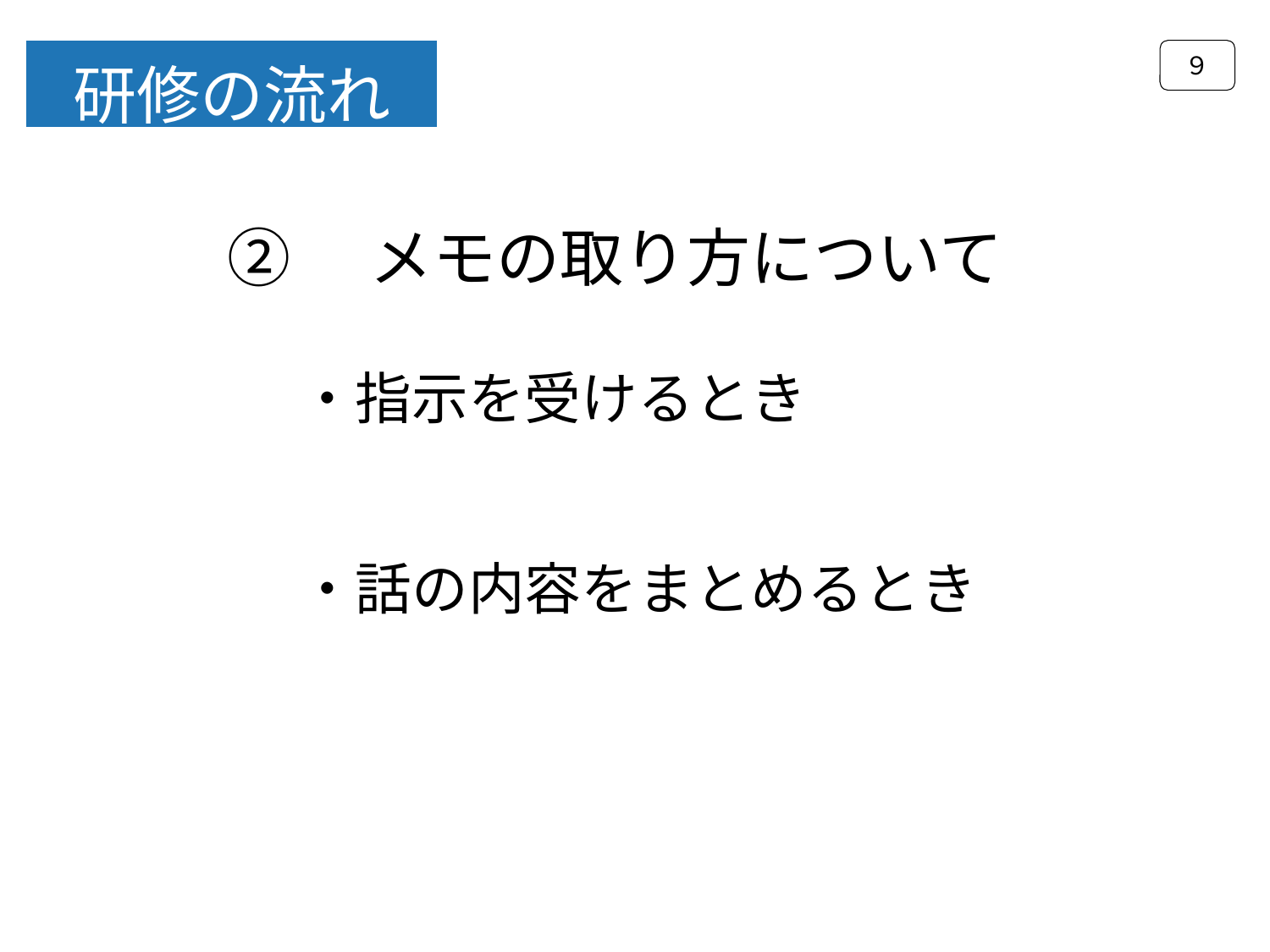

９
研修の流れ
②　メモの取り方について
・指示を受けるとき
・話の内容をまとめるとき